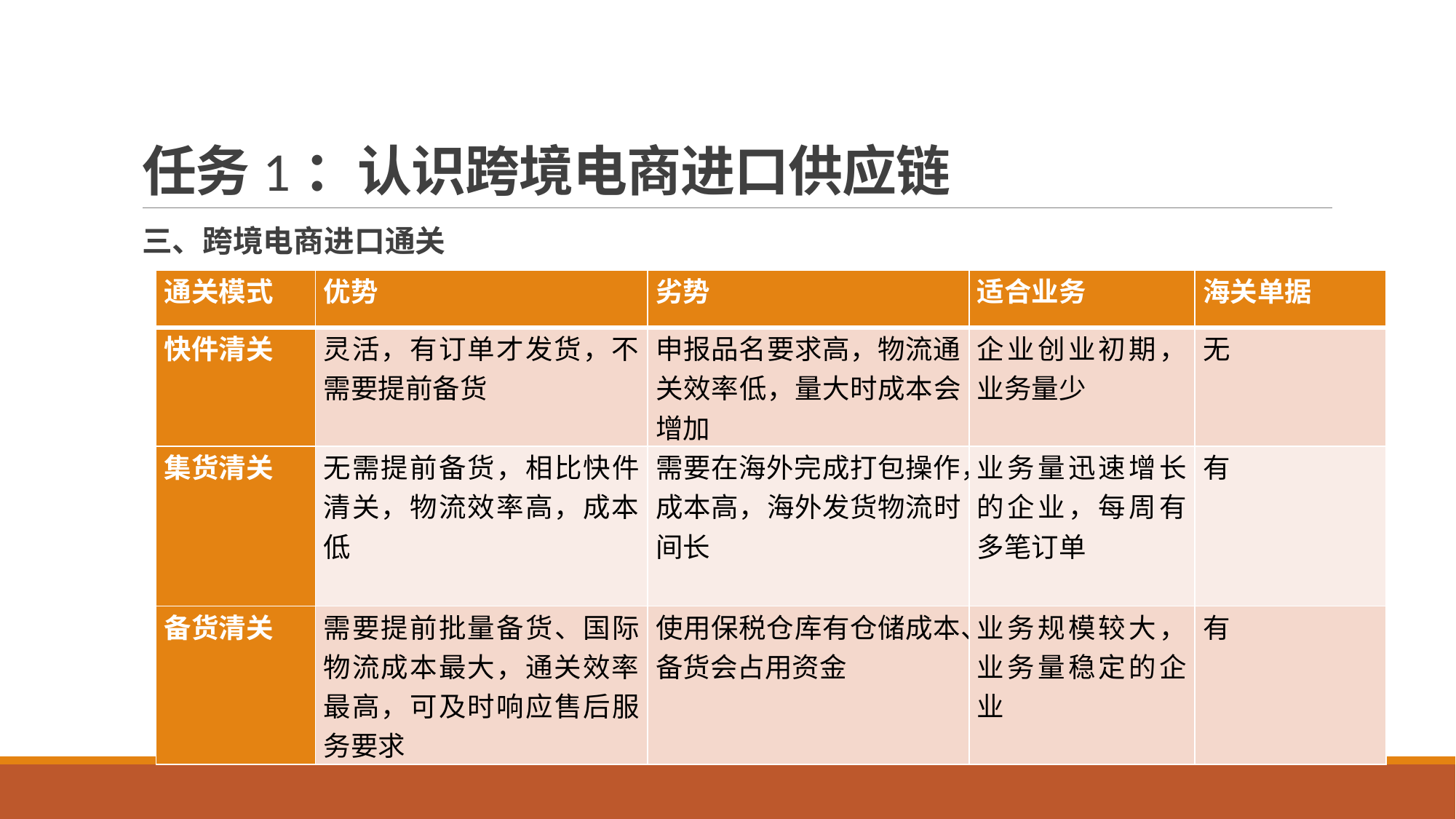

# 任务1：认识跨境电商进口供应链
三、跨境电商进口通关

| 通关模式 | 优势 | 劣势 | 适合业务 | 海关单据 |
| --- | --- | --- | --- | --- |
| 快件清关 | 灵活，有订单才发货，不需要提前备货 | 申报品名要求高，物流通关效率低，量大时成本会增加 | 企业创业初期，业务量少 | 无 |
| 集货清关 | 无需提前备货，相比快件清关，物流效率高，成本低 | 需要在海外完成打包操作，成本高，海外发货物流时间长 | 业务量迅速增长的企业，每周有多笔订单 | 有 |
| 备货清关 | 需要提前批量备货、国际物流成本最大，通关效率最高，可及时响应售后服务要求 | 使用保税仓库有仓储成本、备货会占用资金 | 业务规模较大，业务量稳定的企业 | 有 |